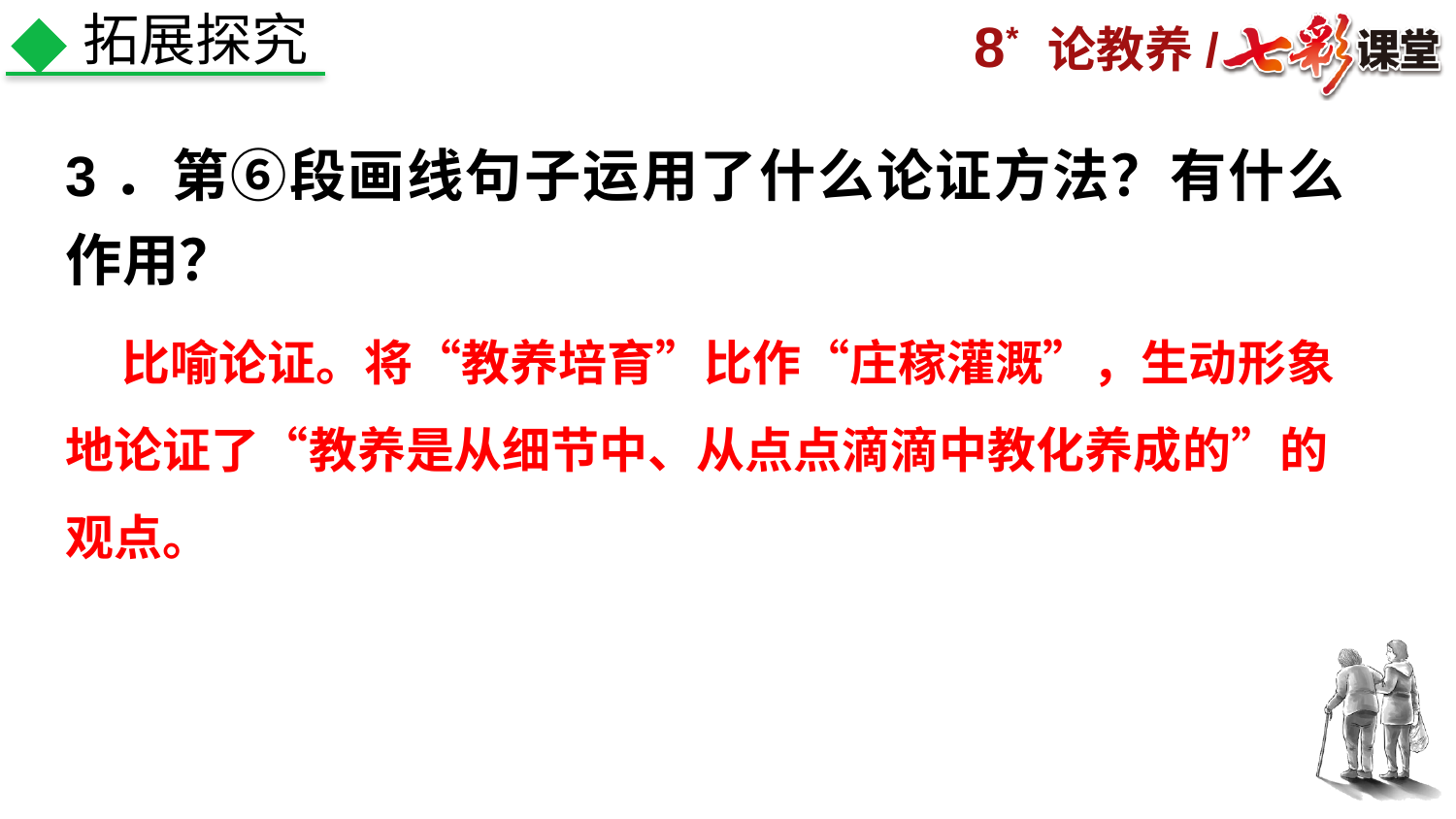

拓展探究

3．第⑥段画线句子运用了什么论证方法？有什么作用？
    比喻论证。将“教养培育”比作“庄稼灌溉”，生动形象地论证了“教养是从细节中、从点点滴滴中教化养成的”的观点。